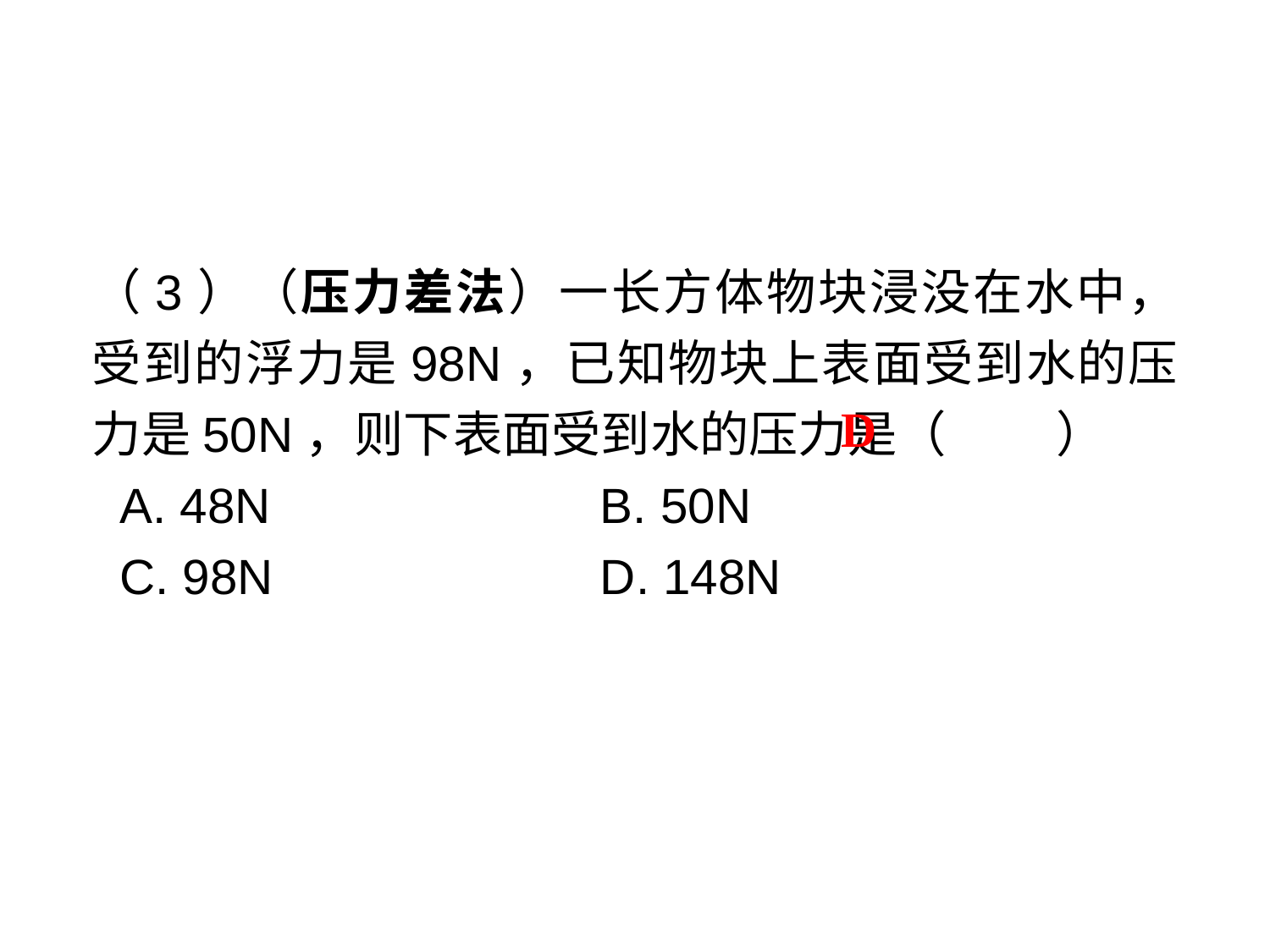

（3）（压力差法）一长方体物块浸没在水中，受到的浮力是98N，已知物块上表面受到水的压力是50N，则下表面受到水的压力是（ 　　）
  A. 48N   			B. 50N
  C. 98N    			D. 148N
D